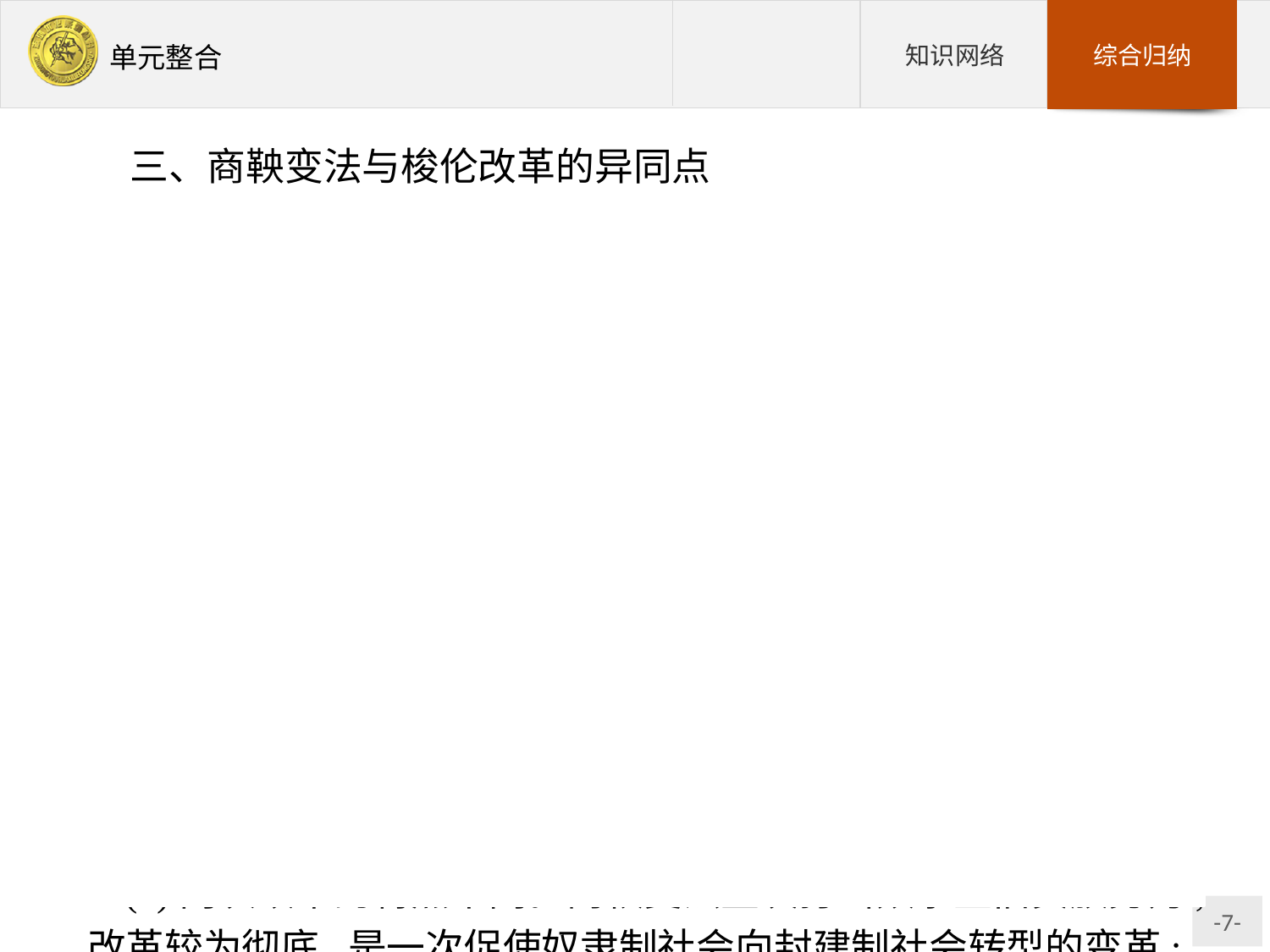

三、商鞅变法与梭伦改革的异同点
1.相同点:都是为了富国强兵;改革都涉及对权贵利益的限制,商鞅变法主张废除“世卿世禄制”,梭伦改革主张按财产划分等级,打击旧贵族特权;都促进了社会经济的发展,对后世产生深远影响。
2.不同点
(1)两者所处的时代背景不同。商鞅变法处于奴隶制崩溃、封建制确立的时期,改革废除了奴隶主贵族的特权,确立起封建制度;梭伦改革处于奴隶制度的上升时期,其改革加强了奴隶主贵族的统治。
(2)两者的性质不同。商鞅变法是一场新兴地主阶级为发展封建经济而进行的除旧布新的社会改革;梭伦改革是一次奴隶主阶级缓和社会矛盾的变革。
(3)两次改革的特点不同。商鞅变法坚决打击奴隶主旧贵族势力,改革较为彻底,是一次促使奴隶制社会向封建制社会转型的变革;梭伦改革是为平衡各阶级、阶层的利益,有着调和、折中的特点。